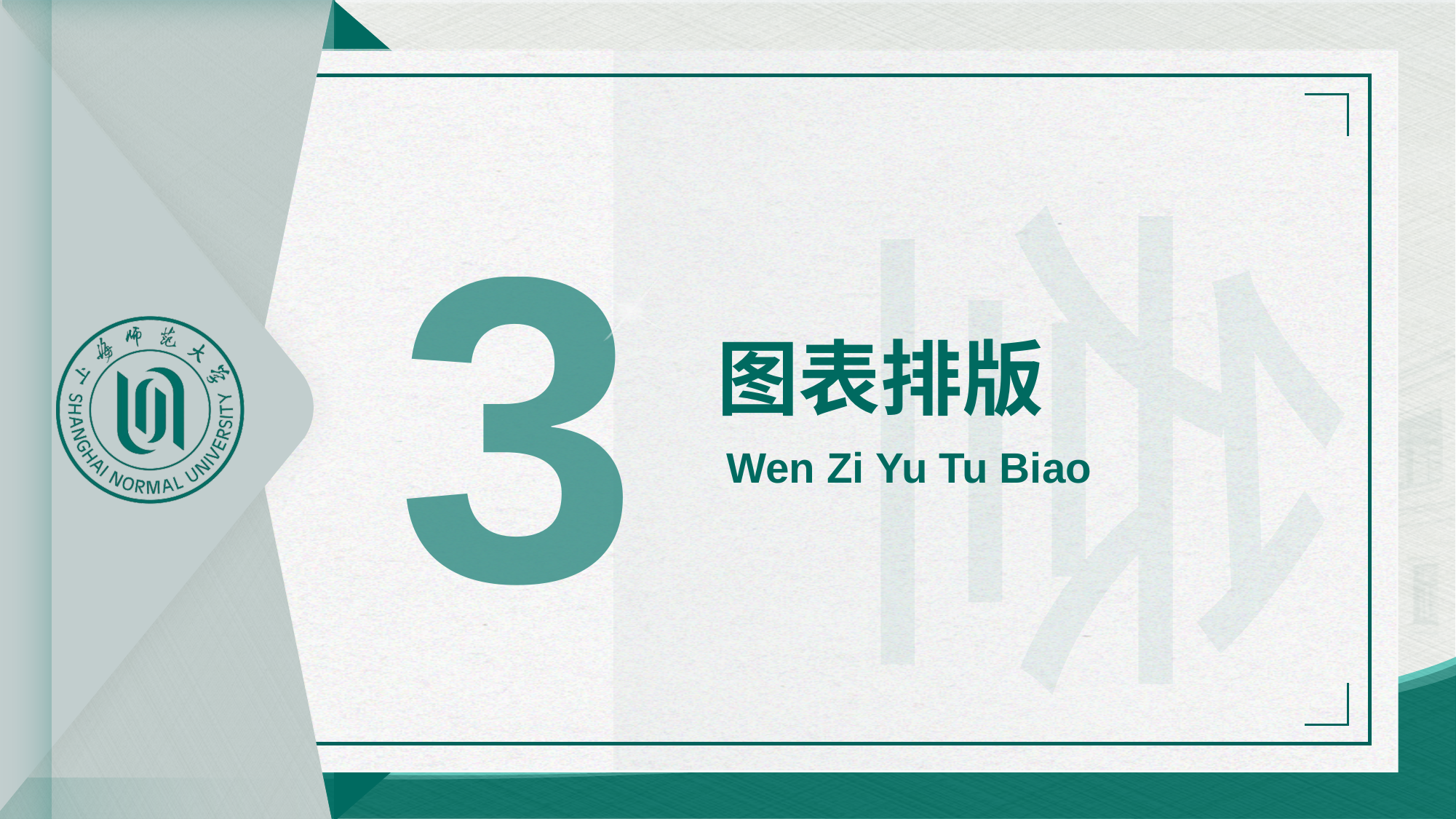

3
叁

图表排版
Wen Zi Yu Tu Biao